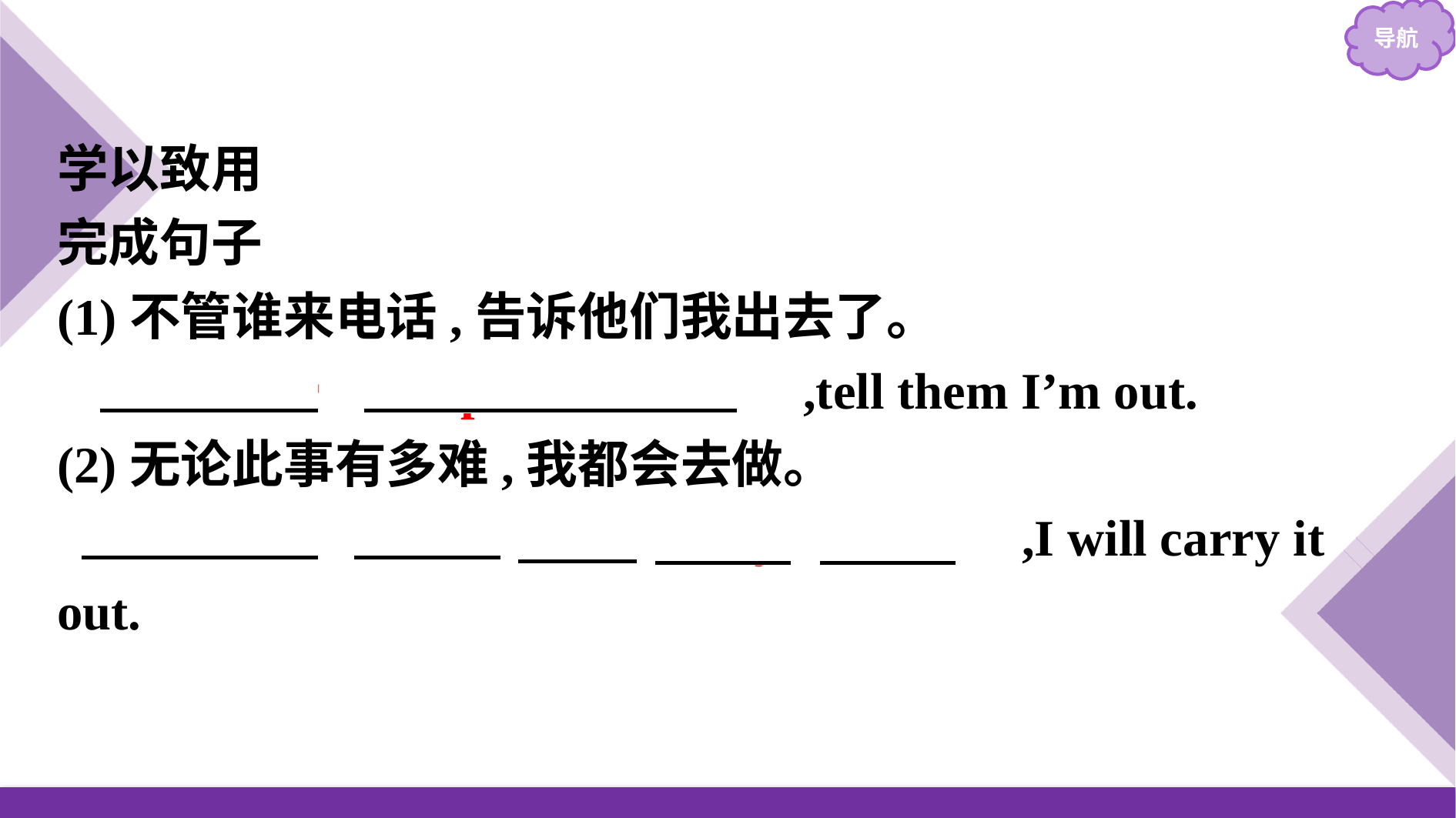

学以致用
完成句子
(1)不管谁来电话,告诉他们我出去了。
　Whoever     telephones/calls　,tell them I’m out.
(2)无论此事有多难,我都会去做。
　However     hard      it       may       be　  ,I will carry it out.